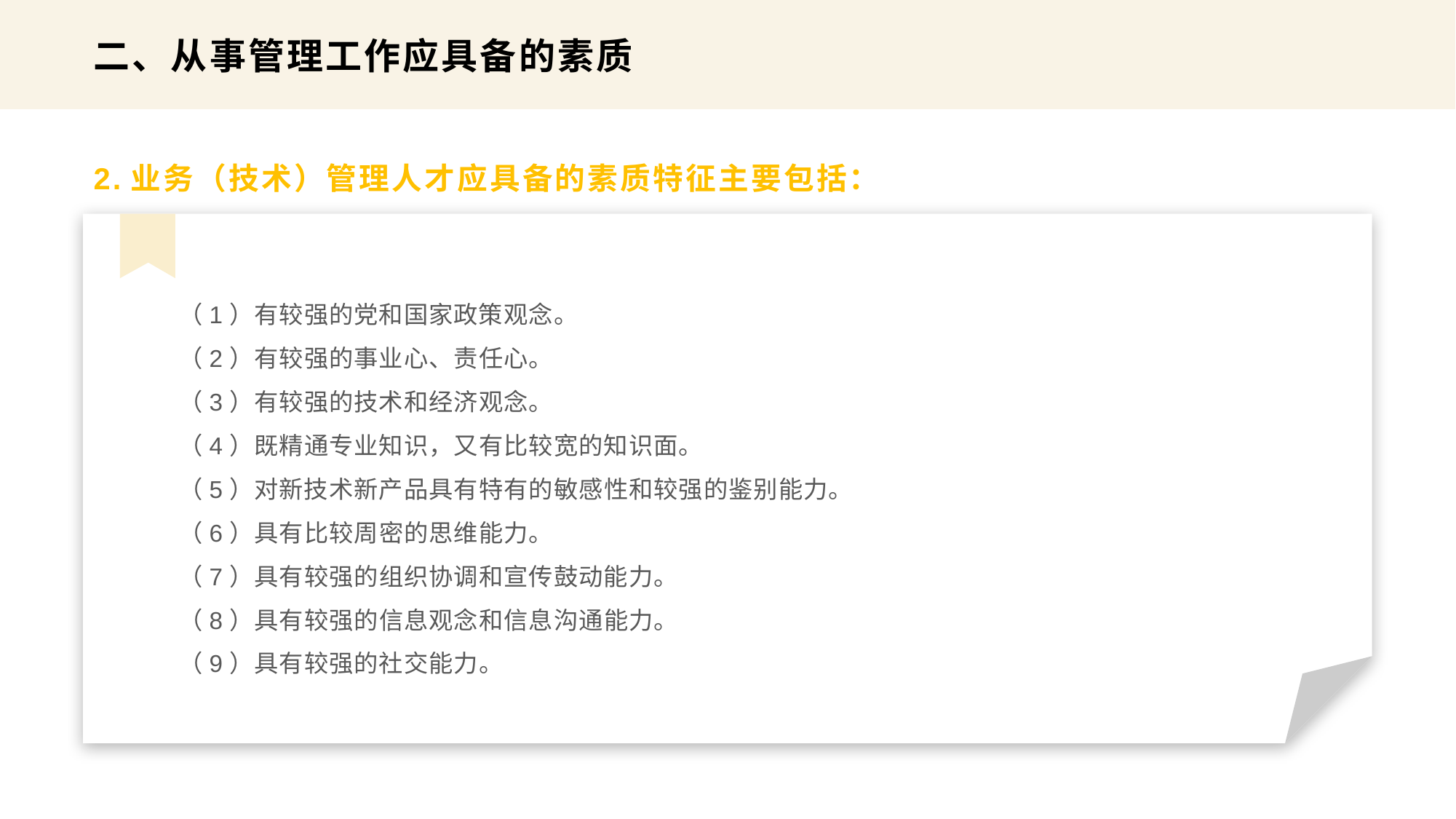

二、从事管理工作应具备的素质
2.业务（技术）管理人才应具备的素质特征主要包括：

（1）有较强的党和国家政策观念。
（2）有较强的事业心、责任心。
（3）有较强的技术和经济观念。
（4）既精通专业知识，又有比较宽的知识面。
（5）对新技术新产品具有特有的敏感性和较强的鉴别能力。
（6）具有比较周密的思维能力。
（7）具有较强的组织协调和宣传鼓动能力。
（8）具有较强的信息观念和信息沟通能力。
（9）具有较强的社交能力。